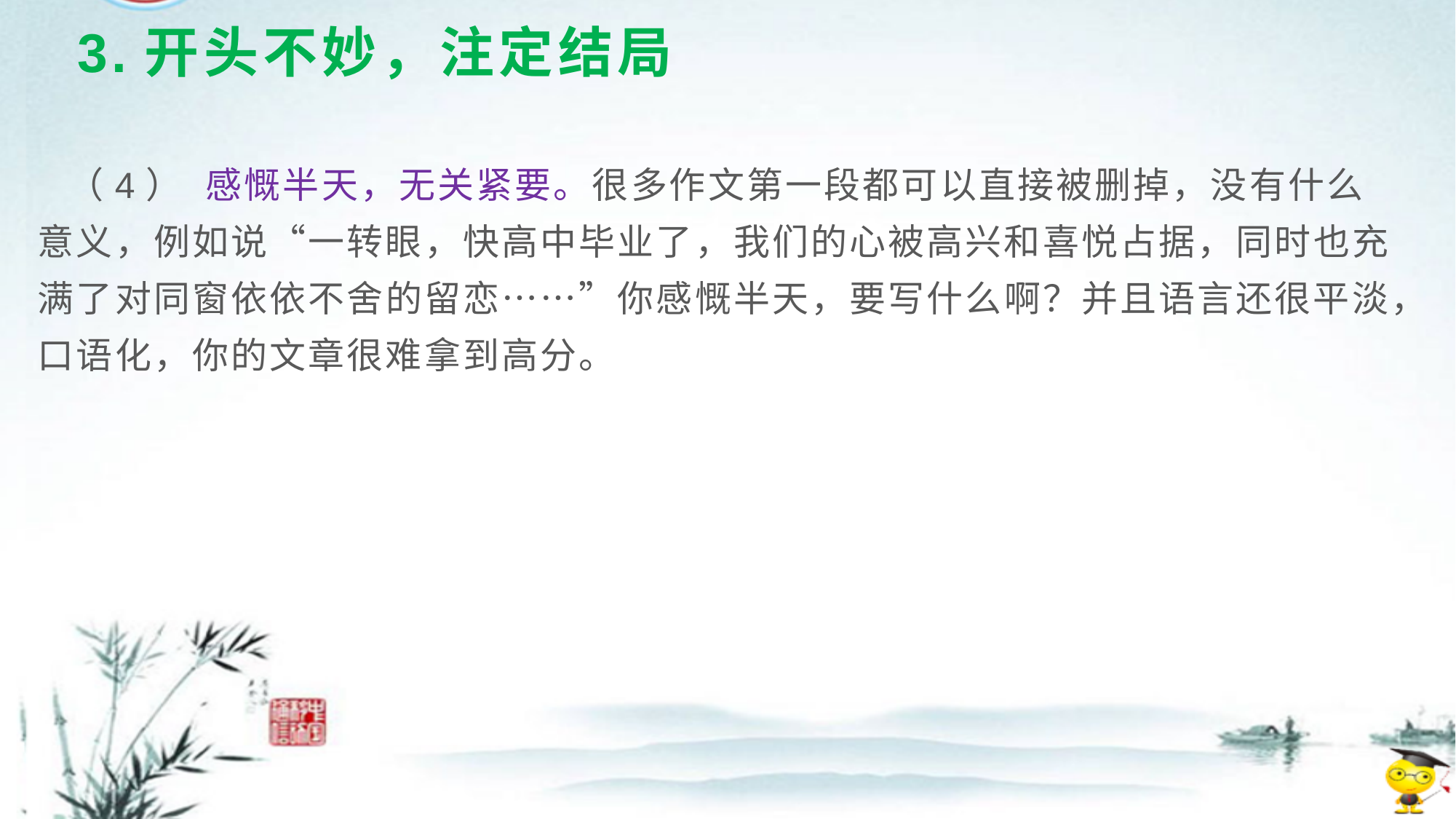

# 3.开头不妙，注定结局

  （4）  感慨半天，无关紧要。很多作文第一段都可以直接被删掉，没有什么意义，例如说“一转眼，快高中毕业了，我们的心被高兴和喜悦占据，同时也充满了对同窗依依不舍的留恋……”你感慨半天，要写什么啊？并且语言还很平淡，口语化，你的文章很难拿到高分。